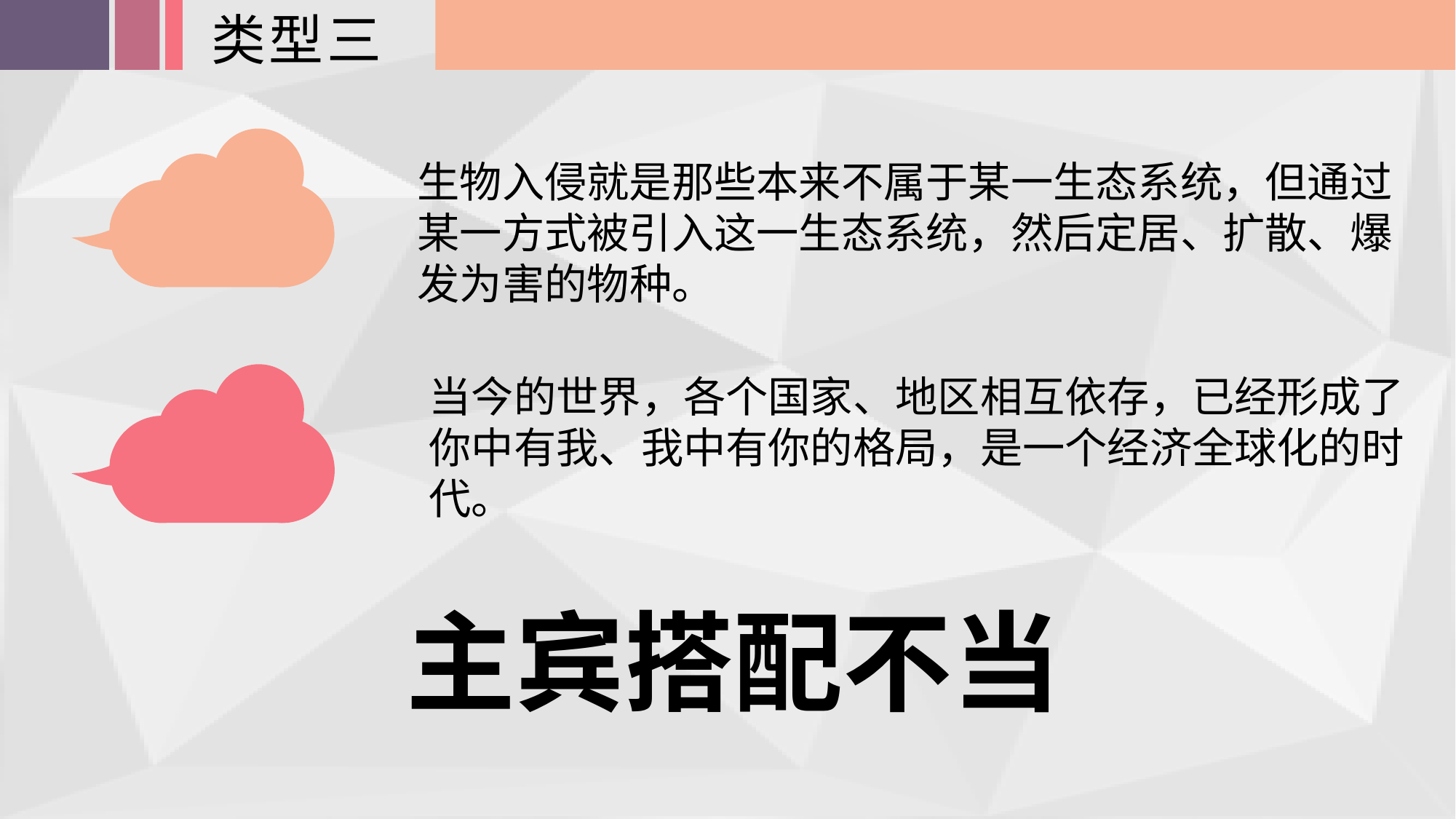

类型三

生物入侵就是那些本来不属于某一生态系统，但通过某一方式被引入这一生态系统，然后定居、扩散、爆发为害的物种。

当今的世界，各个国家、地区相互依存，已经形成了你中有我、我中有你的格局，是一个经济全球化的时代。
主宾搭配不当